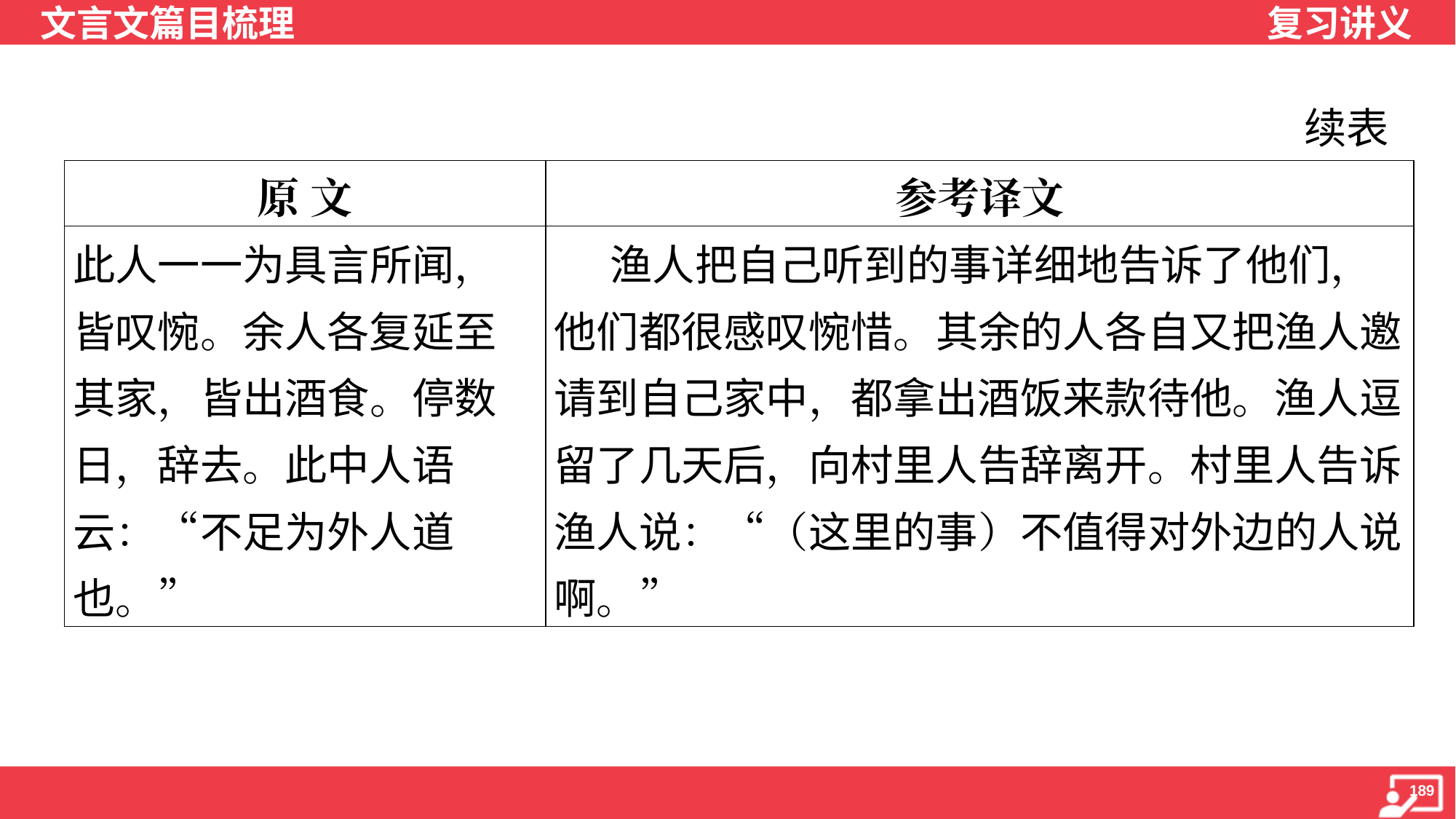

续表
| 原 文 | 参考译文 |
| --- | --- |
| 此人一一为具言所闻，皆叹惋。余人各复延至其家，皆出酒食。停数日，辞去。此中人语云：“不足为外人道也。” | 渔人把自己听到的事详细地告诉了他们，他们都很感叹惋惜。其余的人各自又把渔人邀请到自己家中，都拿出酒饭来款待他。渔人逗留了几天后，向村里人告辞离开。村里人告诉渔人说：“（这里的事）不值得对外边的人说啊。” |